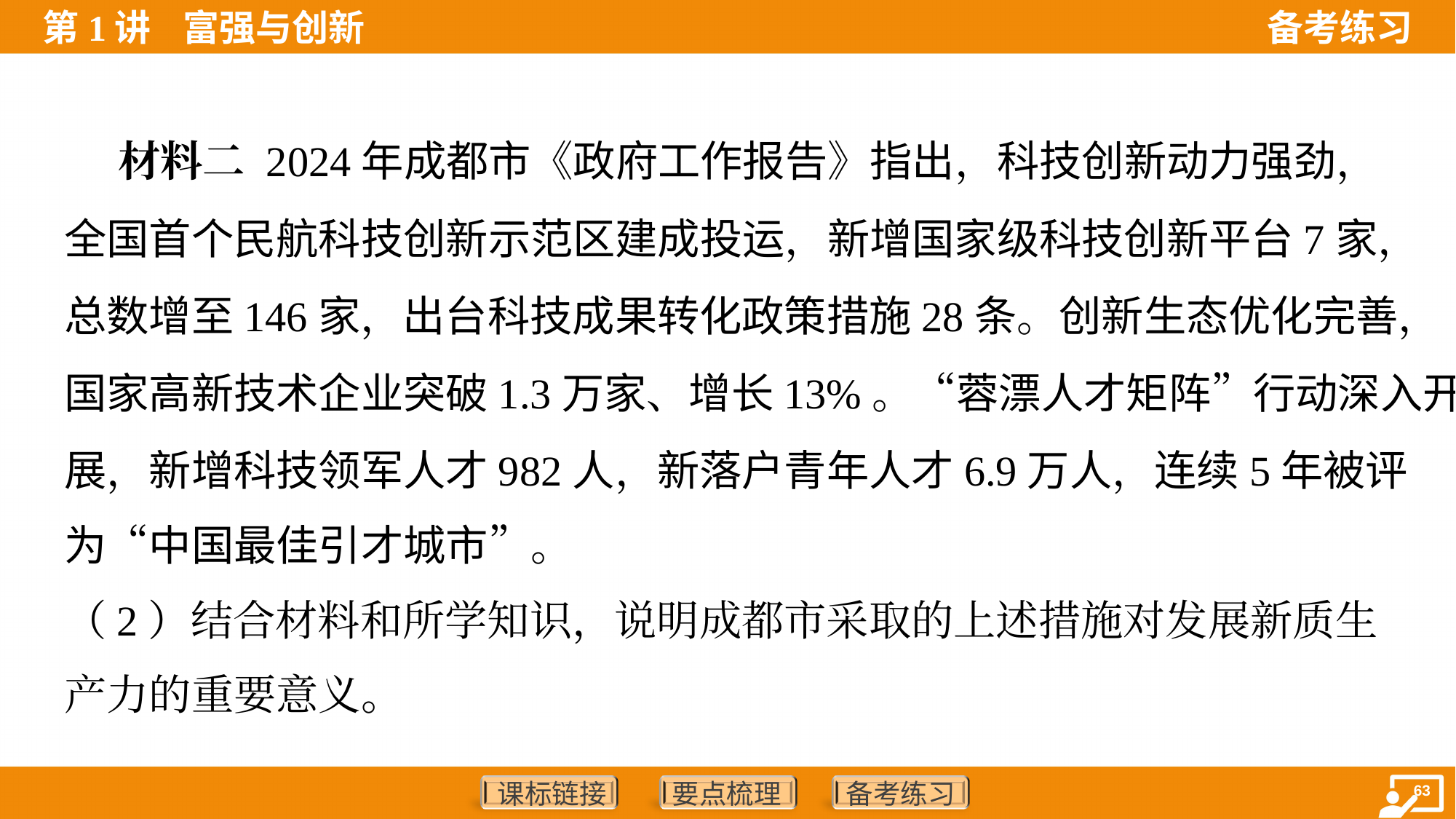

材料二 2024年成都市《政府工作报告》指出，科技创新动力强劲，
全国首个民航科技创新示范区建成投运，新增国家级科技创新平台7家，
总数增至146家，出台科技成果转化政策措施28条。创新生态优化完善，
国家高新技术企业突破1.3万家、增长13%。“蓉漂人才矩阵”行动深入开
展，新增科技领军人才982人，新落户青年人才6.9万人，连续5年被评
为“中国最佳引才城市”。
（2）结合材料和所学知识，说明成都市采取的上述措施对发展新质生
产力的重要意义。